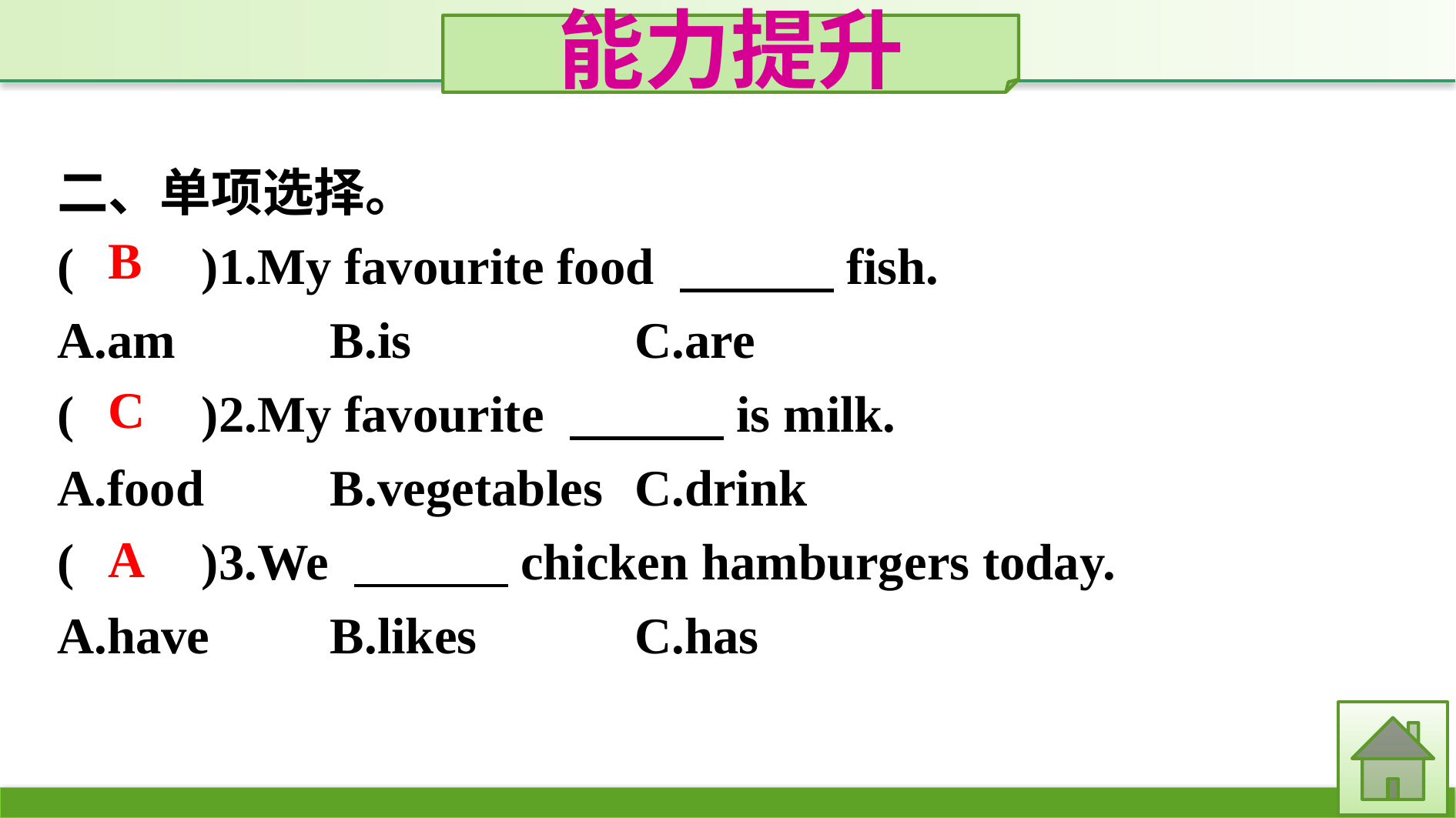

能力提升
二、单项选择。
(　　)1.My favourite food 　　　fish.
A.am		B.is			C.are
(　　)2.My favourite 　　　is milk.
A.food		B.vegetables	C.drink
(　　)3.We 　　　chicken hamburgers today.
A.have	B.likes		C.has
B
C
A